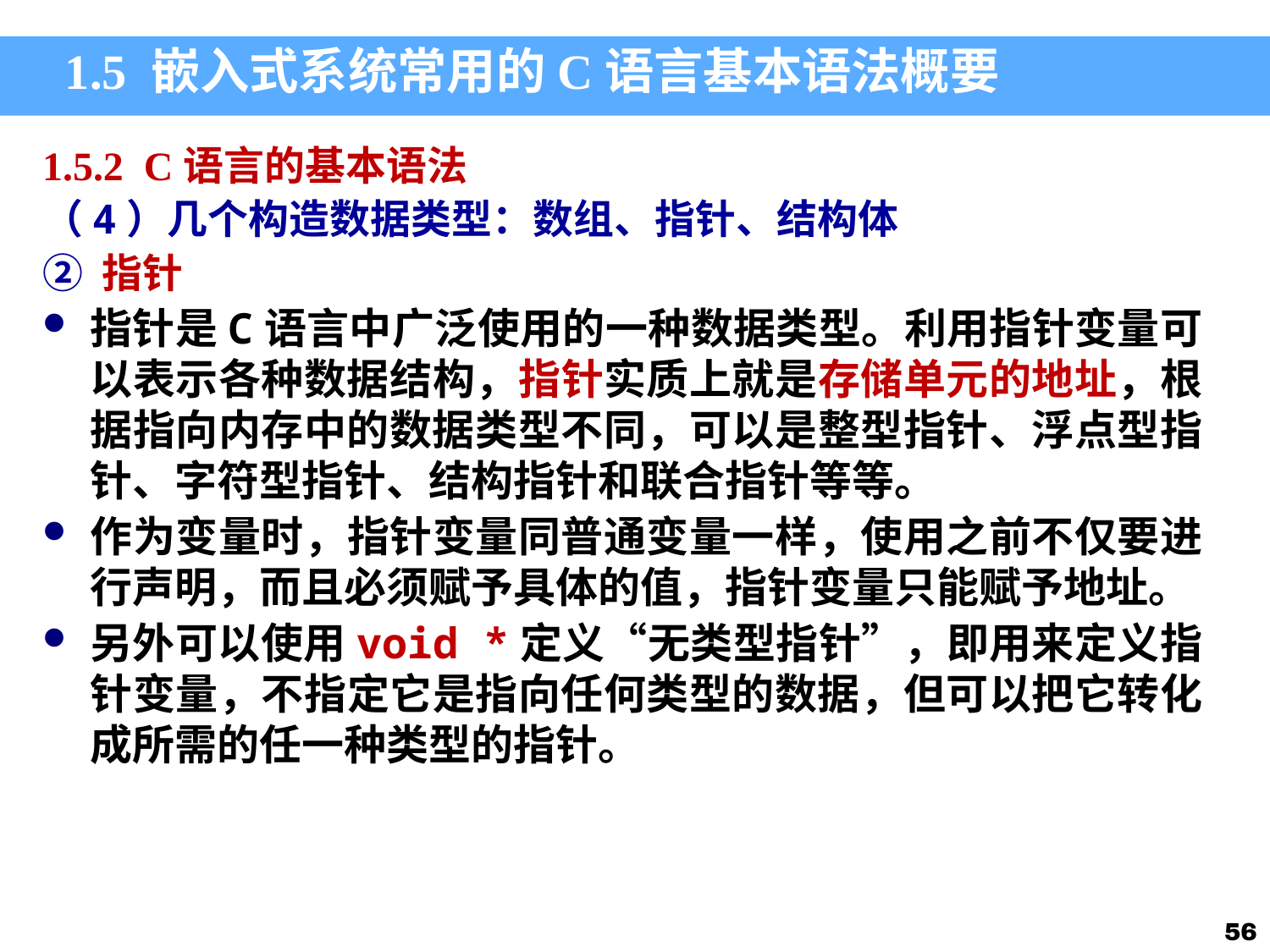

1.5 嵌入式系统常用的C语言基本语法概要
1.5.2  C语言的基本语法
（4）几个构造数据类型：数组、指针、结构体
② 指针
指针是C语言中广泛使用的一种数据类型。利用指针变量可以表示各种数据结构，指针实质上就是存储单元的地址，根据指向内存中的数据类型不同，可以是整型指针、浮点型指针、字符型指针、结构指针和联合指针等等。
作为变量时，指针变量同普通变量一样，使用之前不仅要进行声明，而且必须赋予具体的值，指针变量只能赋予地址。
另外可以使用void *定义“无类型指针”，即用来定义指针变量，不指定它是指向任何类型的数据，但可以把它转化成所需的任一种类型的指针。
56